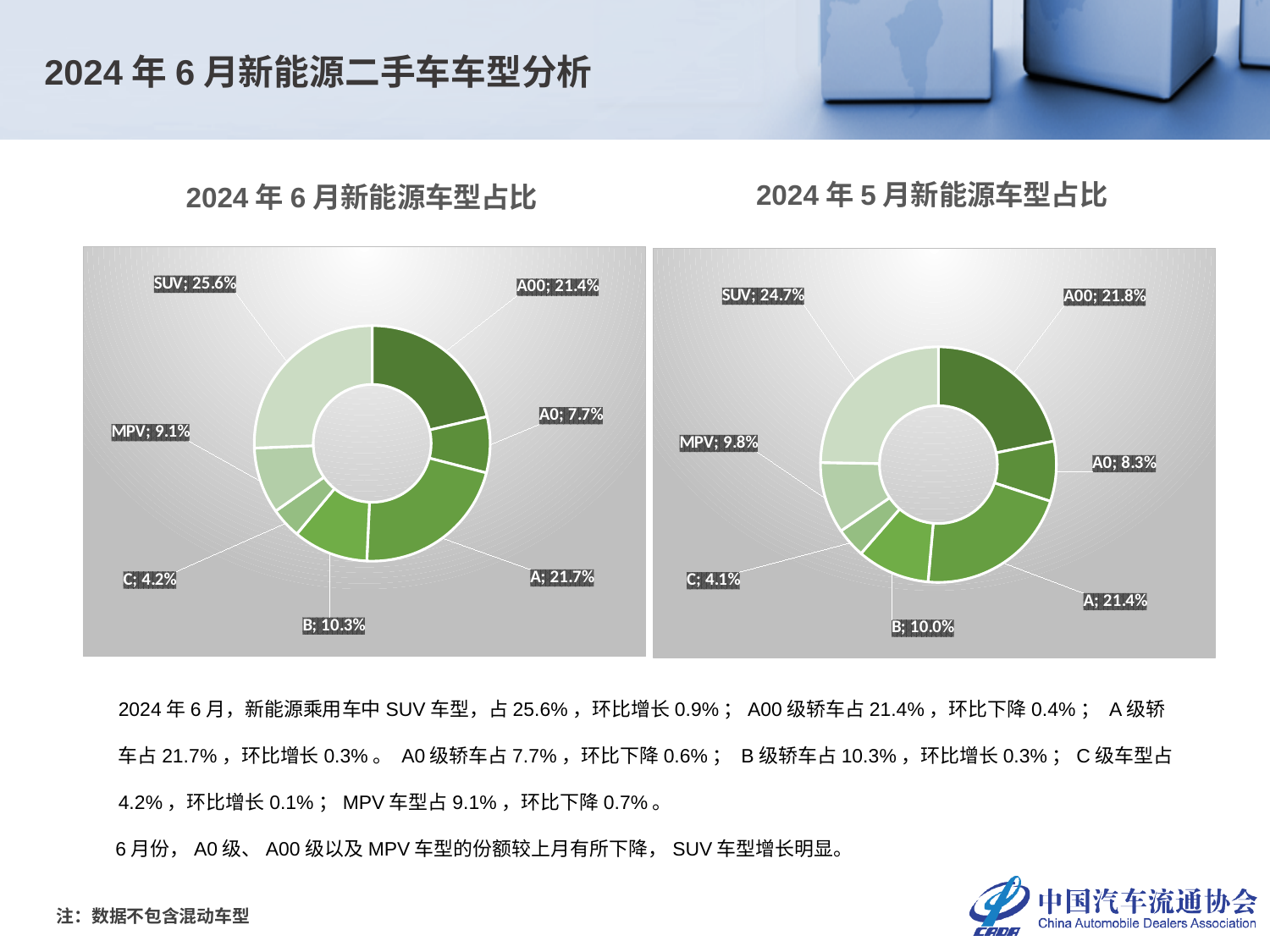

2024年6月新能源二手车车型分析
2024年5月新能源车型占比
2024年6月新能源车型占比

### Chart

| Category |  |
|---|---|
| A00 | 0.21350701626879856 |
| A0 | 0.07681556437636272 |
| A | 0.21697322077486442 |
| B | 0.10303572426902219 |
| C | 0.04226533236428691 |
| MPV | 0.09101582154637446 |
| SUV | 0.2563873204002907 |

### Chart

| Category |  |
|---|---|
| A00 | 0.217923511130843 |
| A0 | 0.08251411175239425 |
| A | 0.21361070590473774 |
| B | 0.09982875626308112 |
| C | 0.04097164964799899 |
| MPV | 0.09792604807509354 |
| SUV | 0.24722521722585147 |
2024年6月，新能源乘用车中SUV车型，占25.6%，环比增长0.9%；A00级轿车占21.4%，环比下降0.4%； A级轿车占21.7%，环比增长0.3%。 A0级轿车占7.7%，环比下降0.6%； B级轿车占10.3%，环比增长0.3%；C级车型占4.2%，环比增长0.1%；MPV车型占9.1%，环比下降0.7%。
           6月份，A0级、A00级以及MPV车型的份额较上月有所下降，SUV车型增长明显。
注：数据不包含混动车型